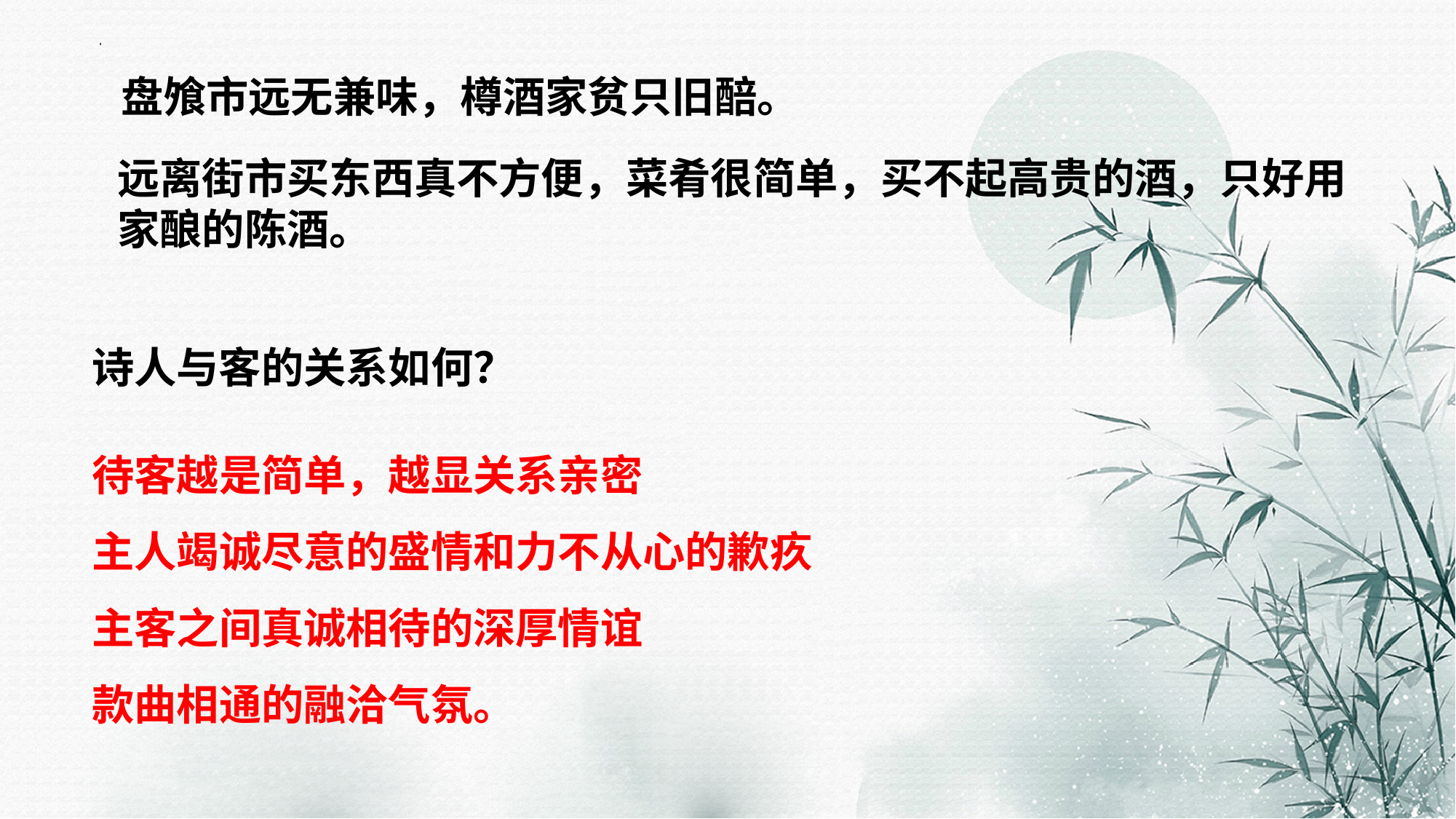

盘飧市远无兼味，樽酒家贫只旧醅。
远离街市买东西真不方便，菜肴很简单，买不起高贵的酒，只好用家酿的陈酒。

诗人与客的关系如何？
待客越是简单，越显关系亲密
主人竭诚尽意的盛情和力不从心的歉疚
主客之间真诚相待的深厚情谊
款曲相通的融洽气氛。